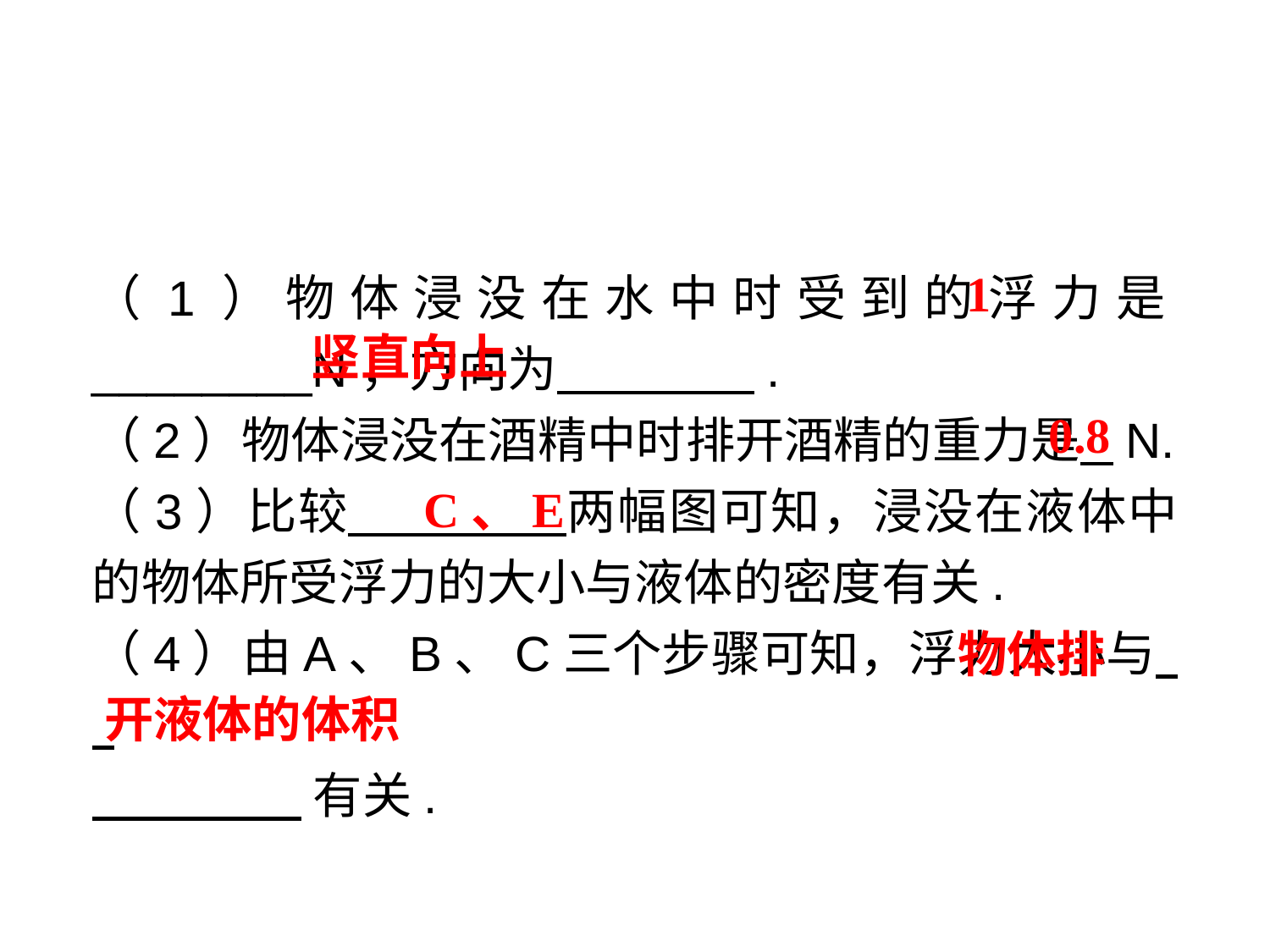

（1）物体浸没在水中时受到的浮力是________N，方向为     　    　.
（2）物体浸没在酒精中时排开酒精的重力是   N.
（3）比较     　    　两幅图可知，浸没在液体中的物体所受浮力的大小与液体的密度有关.
（4）由A、B、C三个步骤可知，浮力大小与     .
                   有关.

1
 竖直向上
0.8
C、E
                                                                           物体排开液体的体积